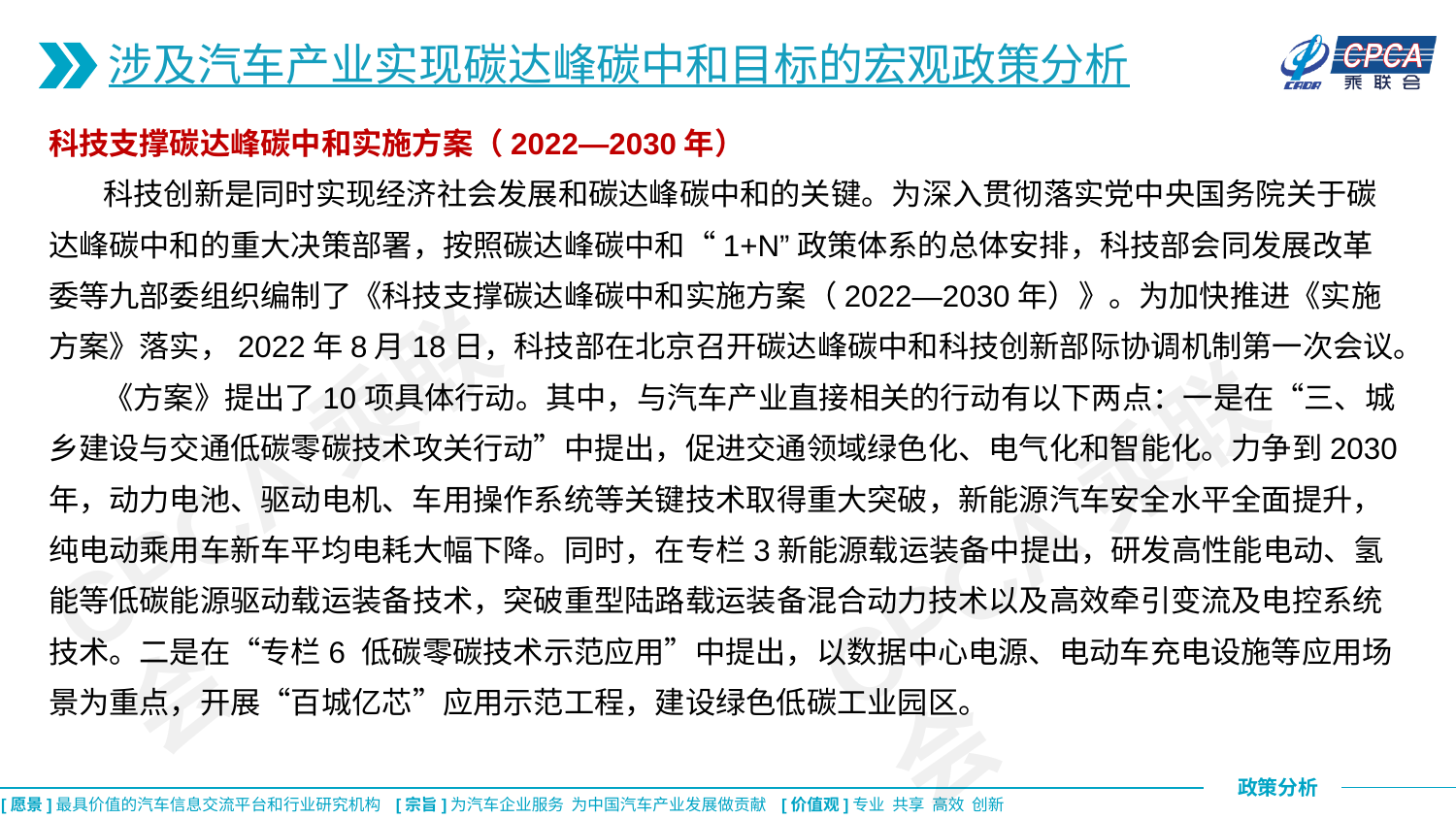

涉及汽车产业实现碳达峰碳中和目标的宏观政策分析
科技支撑碳达峰碳中和实施方案（2022—2030年）
       科技创新是同时实现经济社会发展和碳达峰碳中和的关键。为深入贯彻落实党中央国务院关于碳达峰碳中和的重大决策部署，按照碳达峰碳中和“1+N”政策体系的总体安排，科技部会同发展改革委等九部委组织编制了《科技支撑碳达峰碳中和实施方案（2022—2030年）》。为加快推进《实施方案》落实，2022年8月18日，科技部在北京召开碳达峰碳中和科技创新部际协调机制第一次会议。
       《方案》提出了10项具体行动。其中，与汽车产业直接相关的行动有以下两点：一是在“三、城乡建设与交通低碳零碳技术攻关行动”中提出，促进交通领域绿色化、电气化和智能化。力争到2030年，动力电池、驱动电机、车用操作系统等关键技术取得重大突破，新能源汽车安全水平全面提升，纯电动乘用车新车平均电耗大幅下降。同时，在专栏3新能源载运装备中提出，研发高性能电动、氢能等低碳能源驱动载运装备技术，突破重型陆路载运装备混合动力技术以及高效牵引变流及电控系统技术。二是在“专栏6 低碳零碳技术示范应用”中提出，以数据中心电源、电动车充电设施等应用场景为重点，开展“百城亿芯”应用示范工程，建设绿色低碳工业园区。
CPCA乘联会
CPCA乘联会